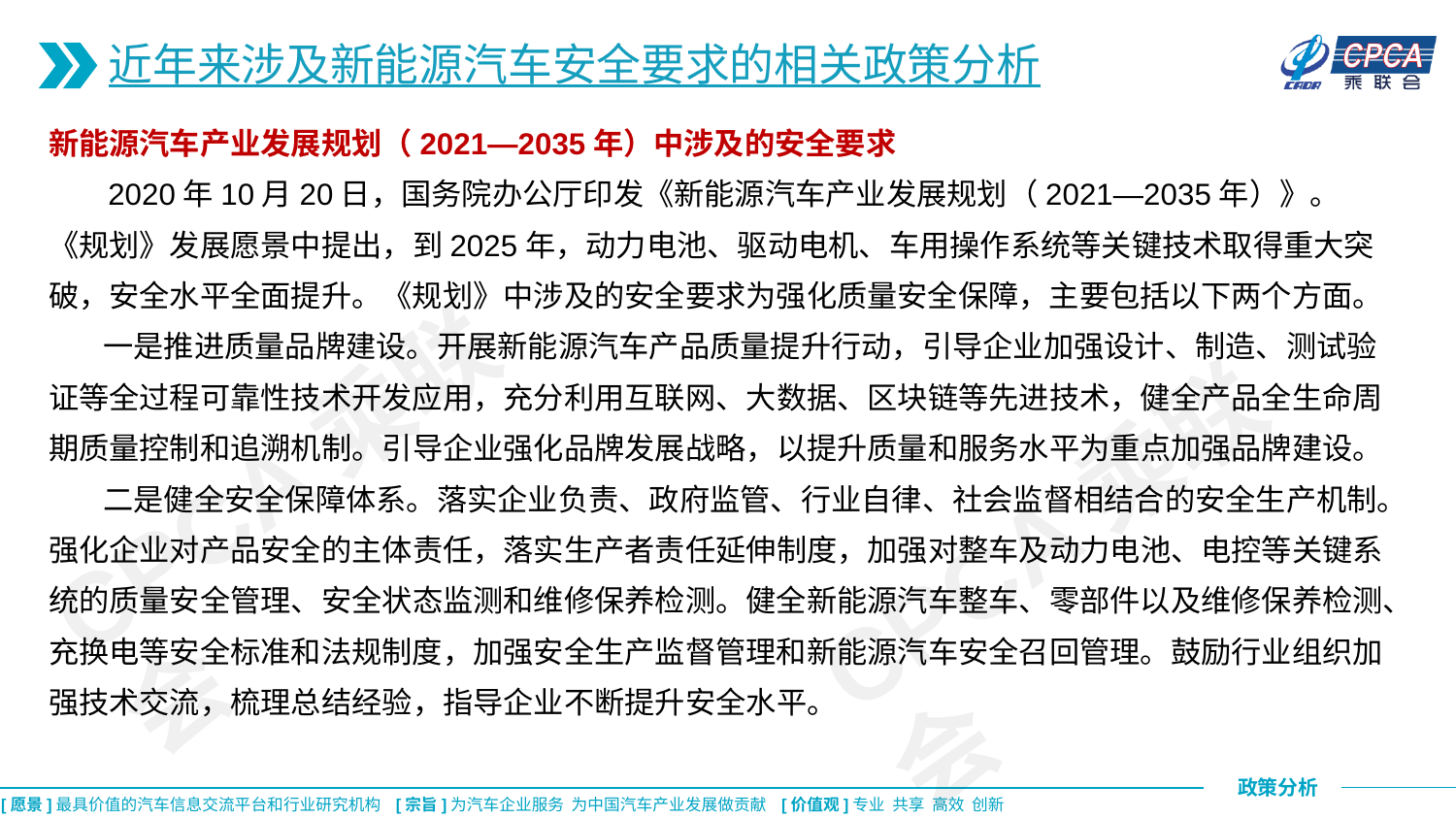

近年来涉及新能源汽车安全要求的相关政策分析
新能源汽车产业发展规划（2021—2035年）中涉及的安全要求
       2020年10月20日，国务院办公厅印发《新能源汽车产业发展规划（2021—2035年）》。《规划》发展愿景中提出，到2025年，动力电池、驱动电机、车用操作系统等关键技术取得重大突破，安全水平全面提升。《规划》中涉及的安全要求为强化质量安全保障，主要包括以下两个方面。
       一是推进质量品牌建设。开展新能源汽车产品质量提升行动，引导企业加强设计、制造、测试验证等全过程可靠性技术开发应用，充分利用互联网、大数据、区块链等先进技术，健全产品全生命周期质量控制和追溯机制。引导企业强化品牌发展战略，以提升质量和服务水平为重点加强品牌建设。
       二是健全安全保障体系。落实企业负责、政府监管、行业自律、社会监督相结合的安全生产机制。强化企业对产品安全的主体责任，落实生产者责任延伸制度，加强对整车及动力电池、电控等关键系统的质量安全管理、安全状态监测和维修保养检测。健全新能源汽车整车、零部件以及维修保养检测、充换电等安全标准和法规制度，加强安全生产监督管理和新能源汽车安全召回管理。鼓励行业组织加强技术交流，梳理总结经验，指导企业不断提升安全水平。
CPCA乘联会
CPCA乘联会